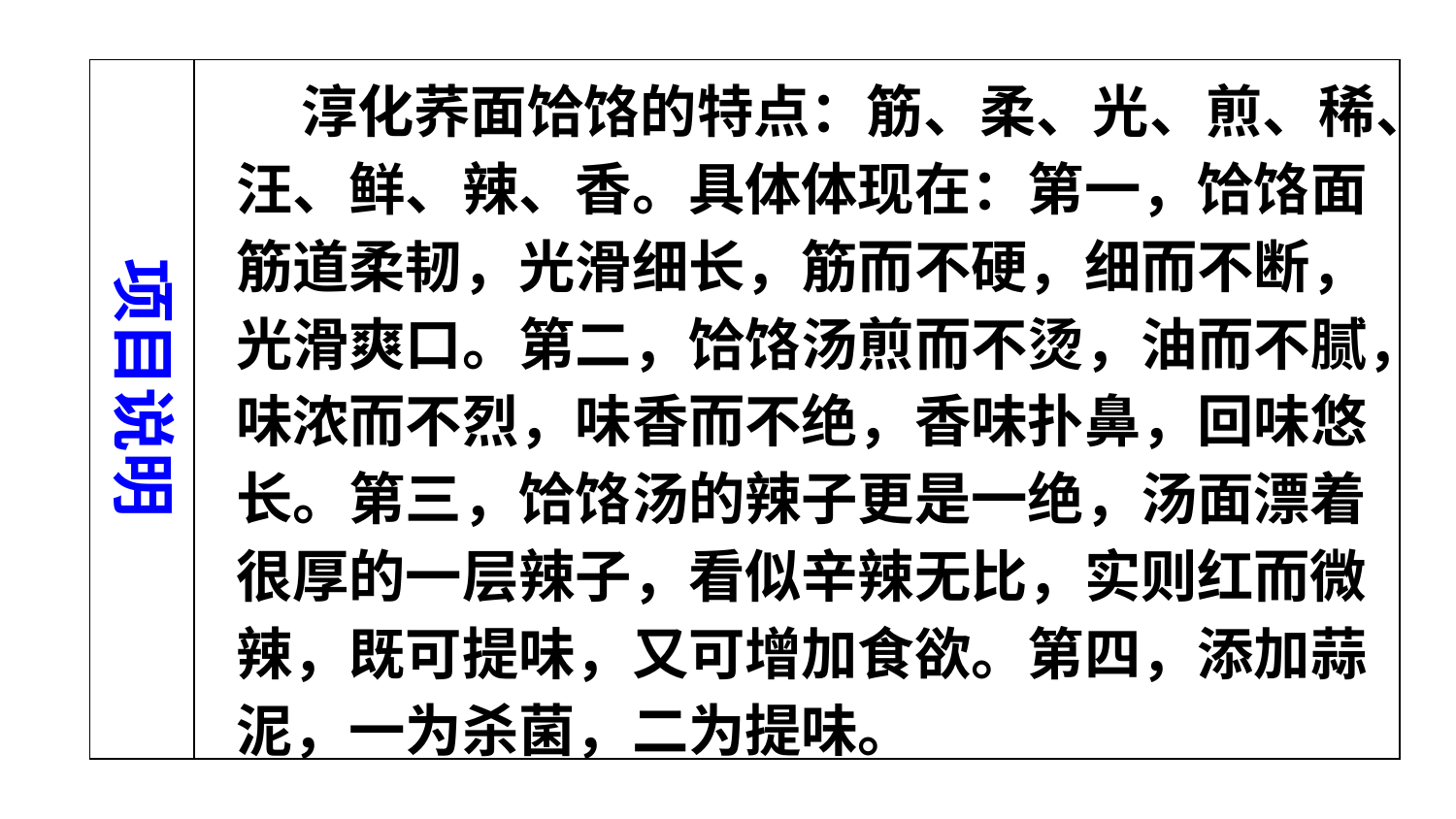

|  |  |
| --- | --- |
    淳化荞面饸饹的特点：筋、柔、光、煎、稀、汪、鲜、辣、香。具体体现在：第一，饸饹面筋道柔韧，光滑细长，筋而不硬，细而不断，光滑爽口。第二，饸饹汤煎而不烫，油而不腻，味浓而不烈，味香而不绝，香味扑鼻，回味悠长。第三，饸饹汤的辣子更是一绝，汤面漂着很厚的一层辣子，看似辛辣无比，实则红而微辣，既可提味，又可增加食欲。第四，添加蒜泥，一为杀菌，二为提味。
项目说明